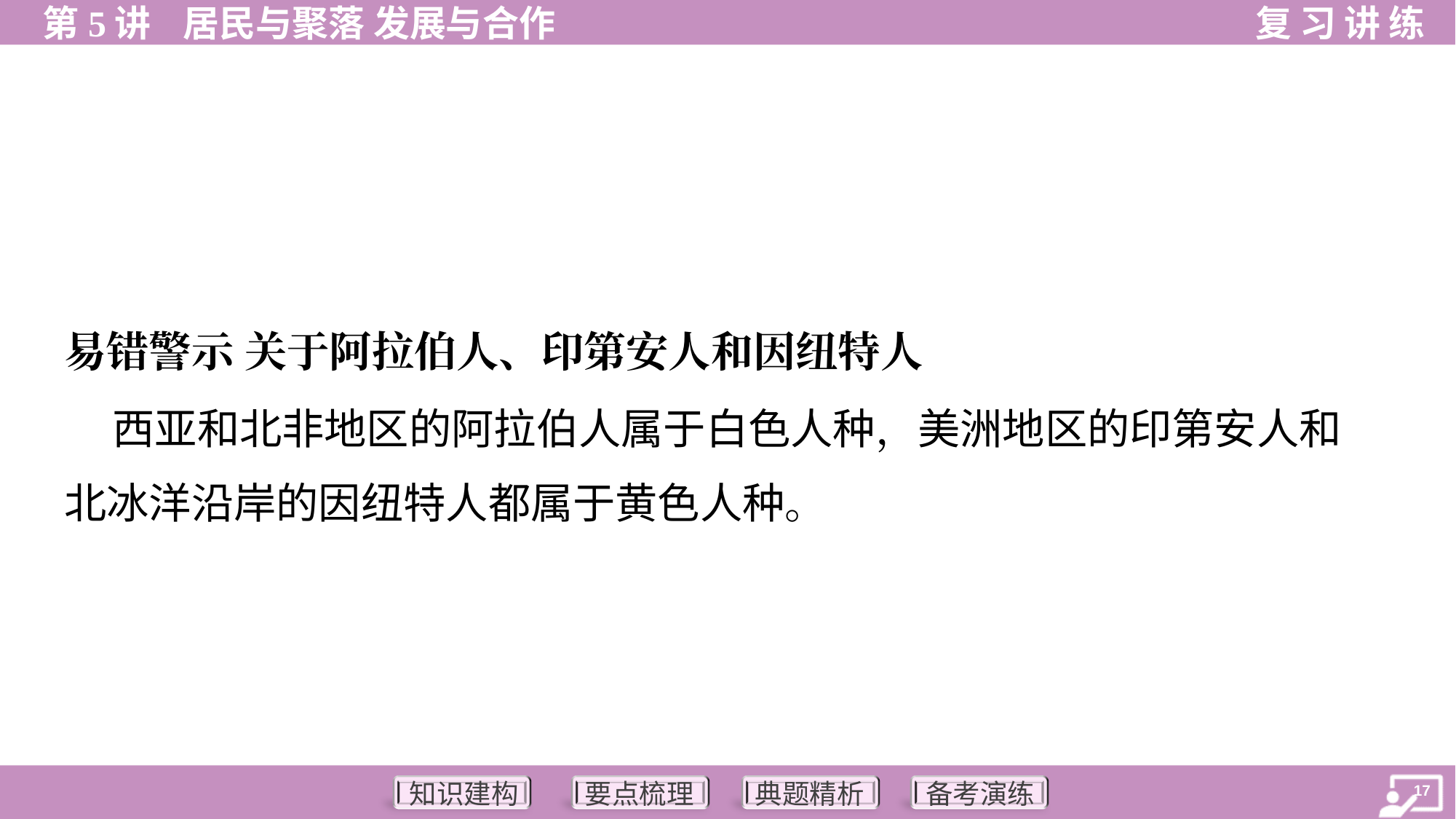

易错警示 关于阿拉伯人、印第安人和因纽特人
    西亚和北非地区的阿拉伯人属于白色人种，美洲地区的印第安人和
北冰洋沿岸的因纽特人都属于黄色人种。